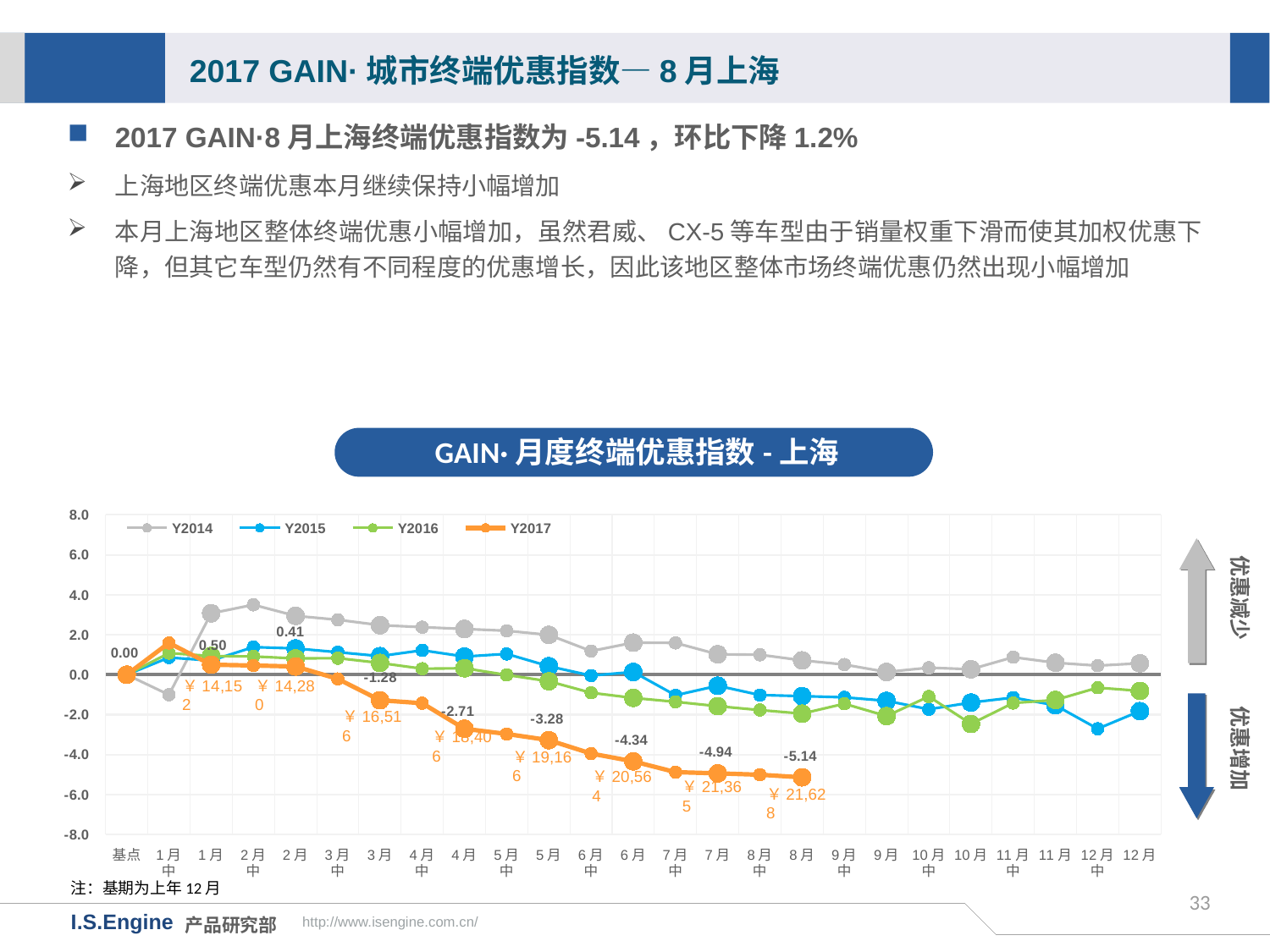

2017 GAIN·城市终端优惠指数—8月上海
2017 GAIN·8月上海终端优惠指数为-5.14，环比下降1.2%
上海地区终端优惠本月继续保持小幅增加
本月上海地区整体终端优惠小幅增加，虽然君威、CX-5等车型由于销量权重下滑而使其加权优惠下降，但其它车型仍然有不同程度的优惠增长，因此该地区整体市场终端优惠仍然出现小幅增加

GAIN·月度终端优惠指数-上海

[unsupported chart]

优惠减少

优惠增加
￥14,280

￥16,516
￥18,406
￥19,166
￥20,564
￥21,365
￥21,628
注：基期为上年12月
33